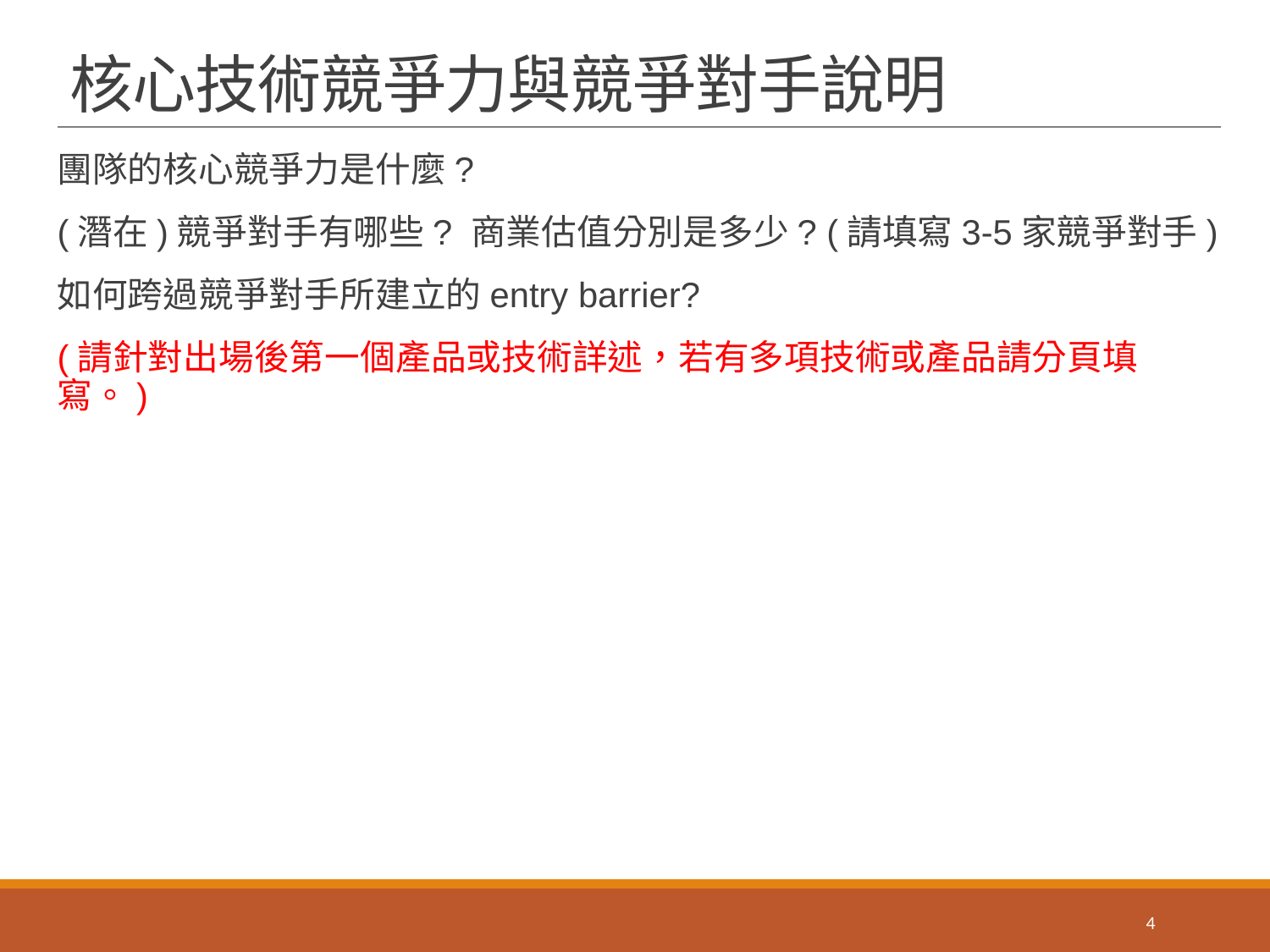

# 核心技術競爭力與競爭對手說明
團隊的核心競爭力是什麼?
(潛在)競爭對手有哪些? 商業估值分別是多少? (請填寫3-5家競爭對手)
如何跨過競爭對手所建立的entry barrier?
(請針對出場後第一個產品或技術詳述，若有多項技術或產品請分頁填寫。)

4